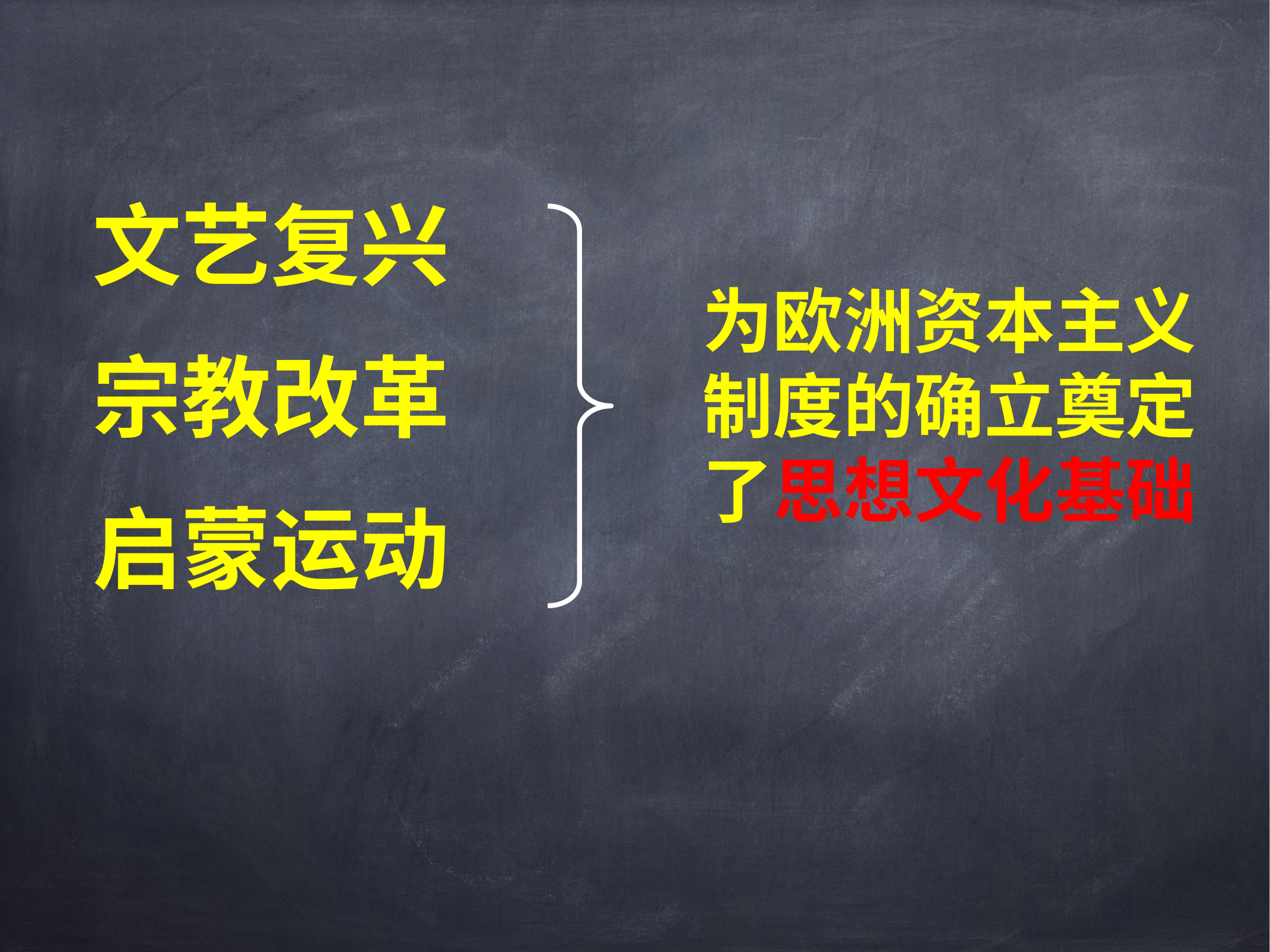

文艺复兴
宗教改革
启蒙运动

为欧洲资本主义制度的确立奠定了思想文化基础